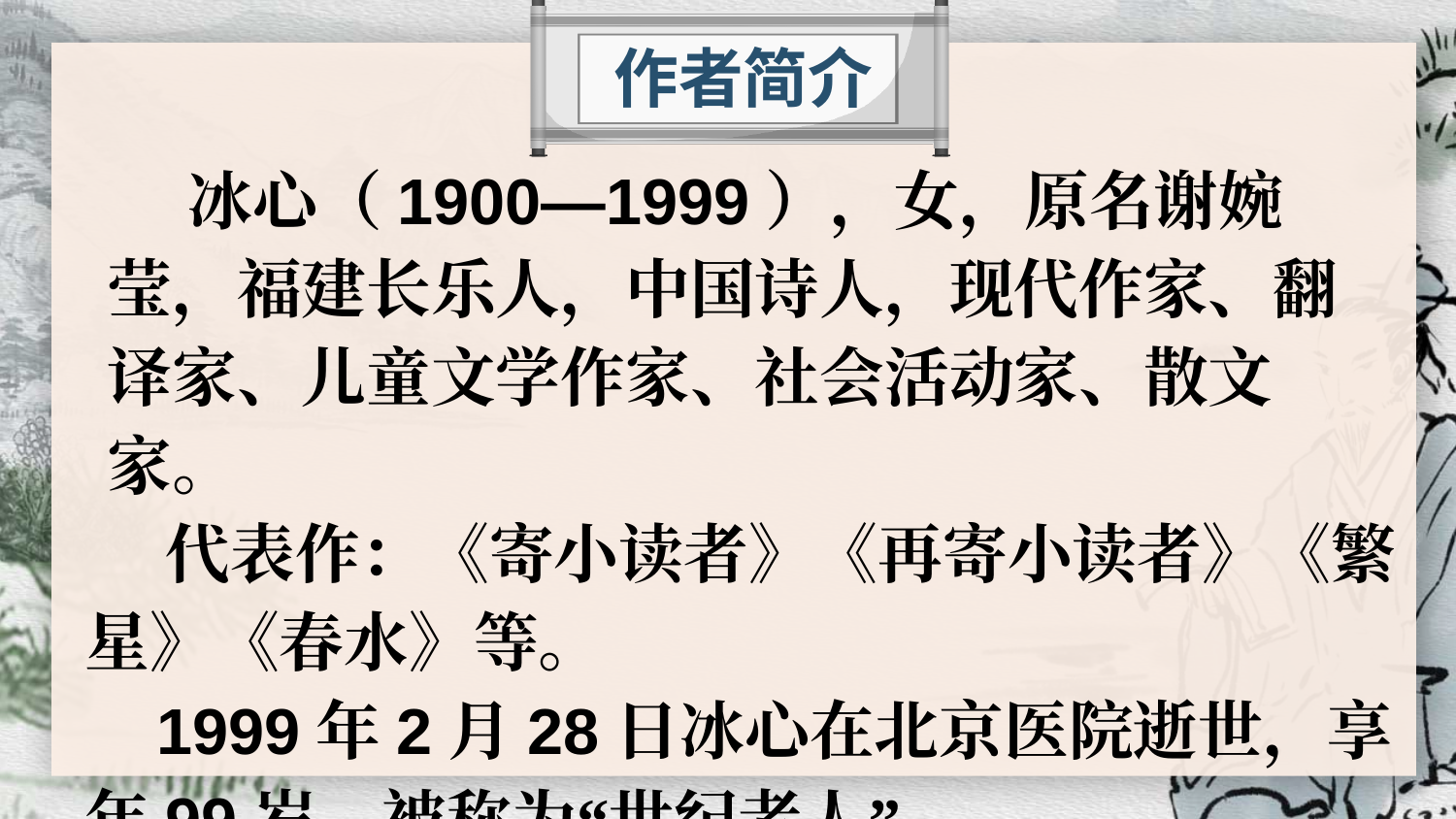

作者简介
    冰心（1900—1999），女，原名谢婉莹，福建长乐人，中国诗人，现代作家、翻译家、儿童文学作家、社会活动家、散文家。
    代表作：《寄小读者》《再寄小读者》《繁星》《春水》等。
    1999年2月28日冰心在北京医院逝世，享年99岁，被称为“世纪老人”。